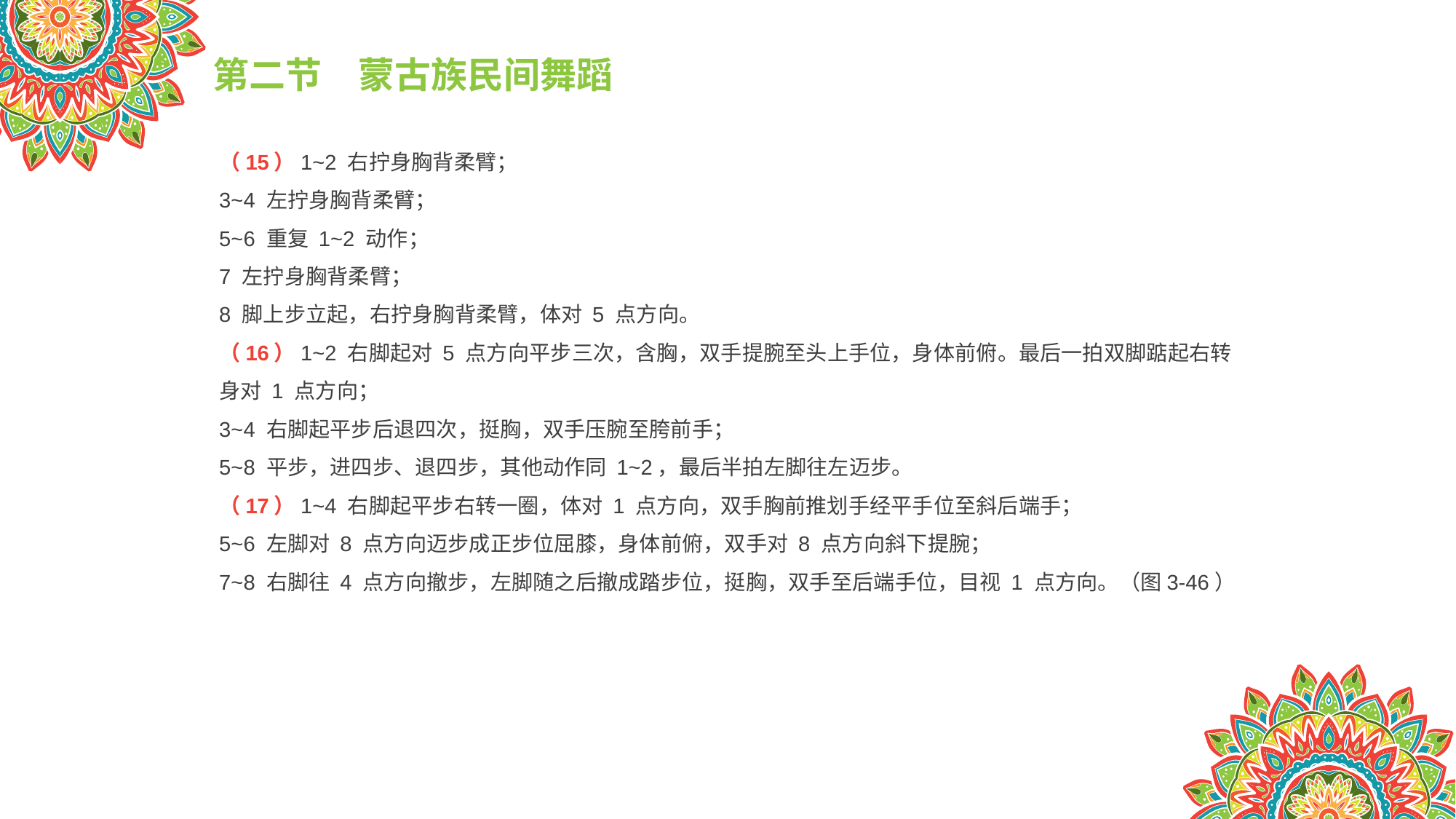

第二节　蒙古族民间舞蹈
（15）1~2 右拧身胸背柔臂；
3~4 左拧身胸背柔臂；
5~6 重复 1~2 动作；
7 左拧身胸背柔臂；
8 脚上步立起，右拧身胸背柔臂，体对 5 点方向。
（16）1~2 右脚起对 5 点方向平步三次，含胸，双手提腕至头上手位，身体前俯。最后一拍双脚踮起右转身对 1 点方向；
3~4 右脚起平步后退四次，挺胸，双手压腕至胯前手；
5~8 平步，进四步、退四步，其他动作同 1~2，最后半拍左脚往左迈步。
（17）1~4 右脚起平步右转一圈，体对 1 点方向，双手胸前推划手经平手位至斜后端手；
5~6 左脚对 8 点方向迈步成正步位屈膝，身体前俯，双手对 8 点方向斜下提腕；
7~8 右脚往 4 点方向撤步，左脚随之后撤成踏步位，挺胸，双手至后端手位，目视 1 点方向。（图3-46）